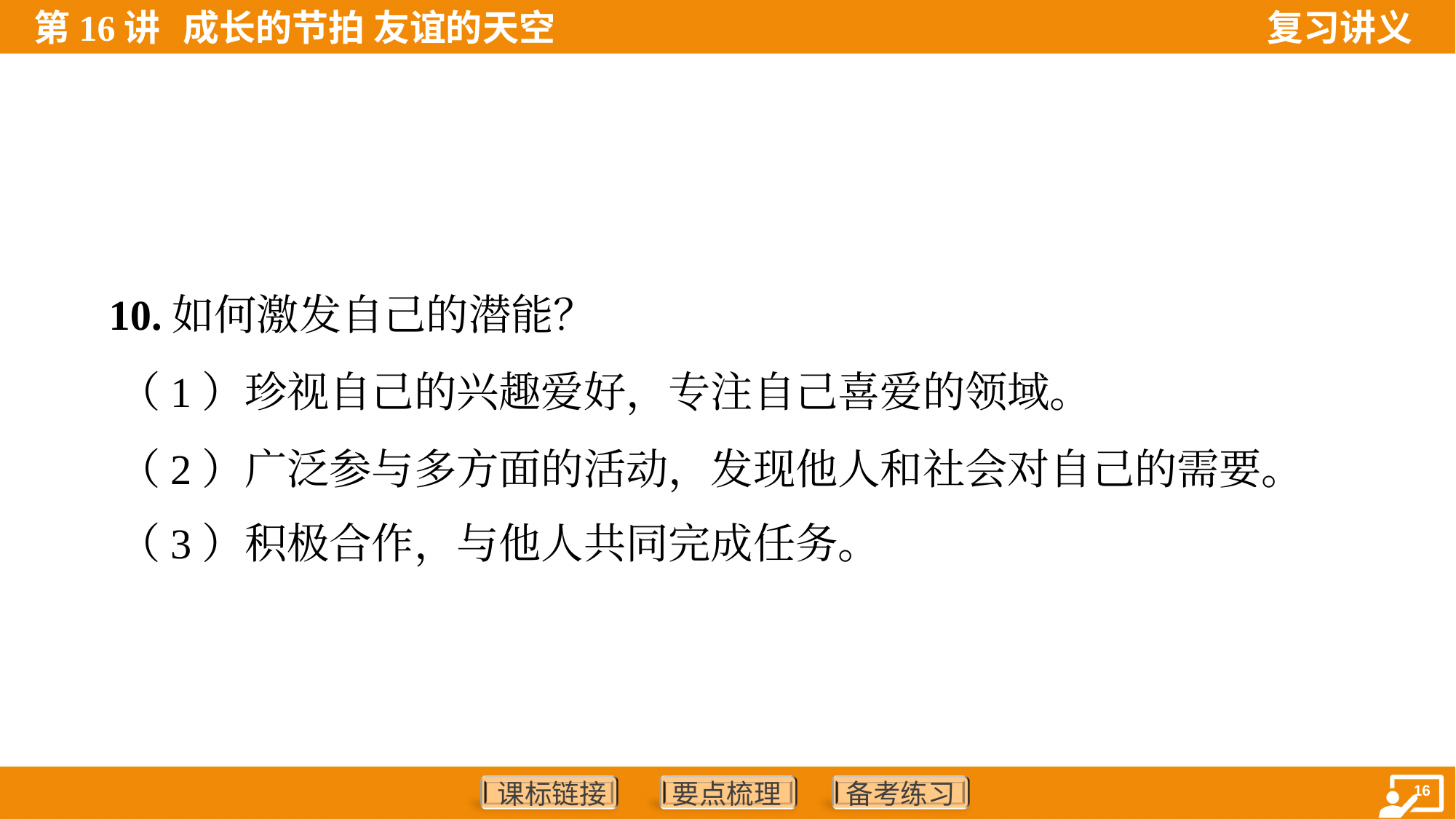

10.如何激发自己的潜能？
    （1）珍视自己的兴趣爱好，专注自己喜爱的领域。
    （2）广泛参与多方面的活动，发现他人和社会对自己的需要。
    （3）积极合作，与他人共同完成任务。